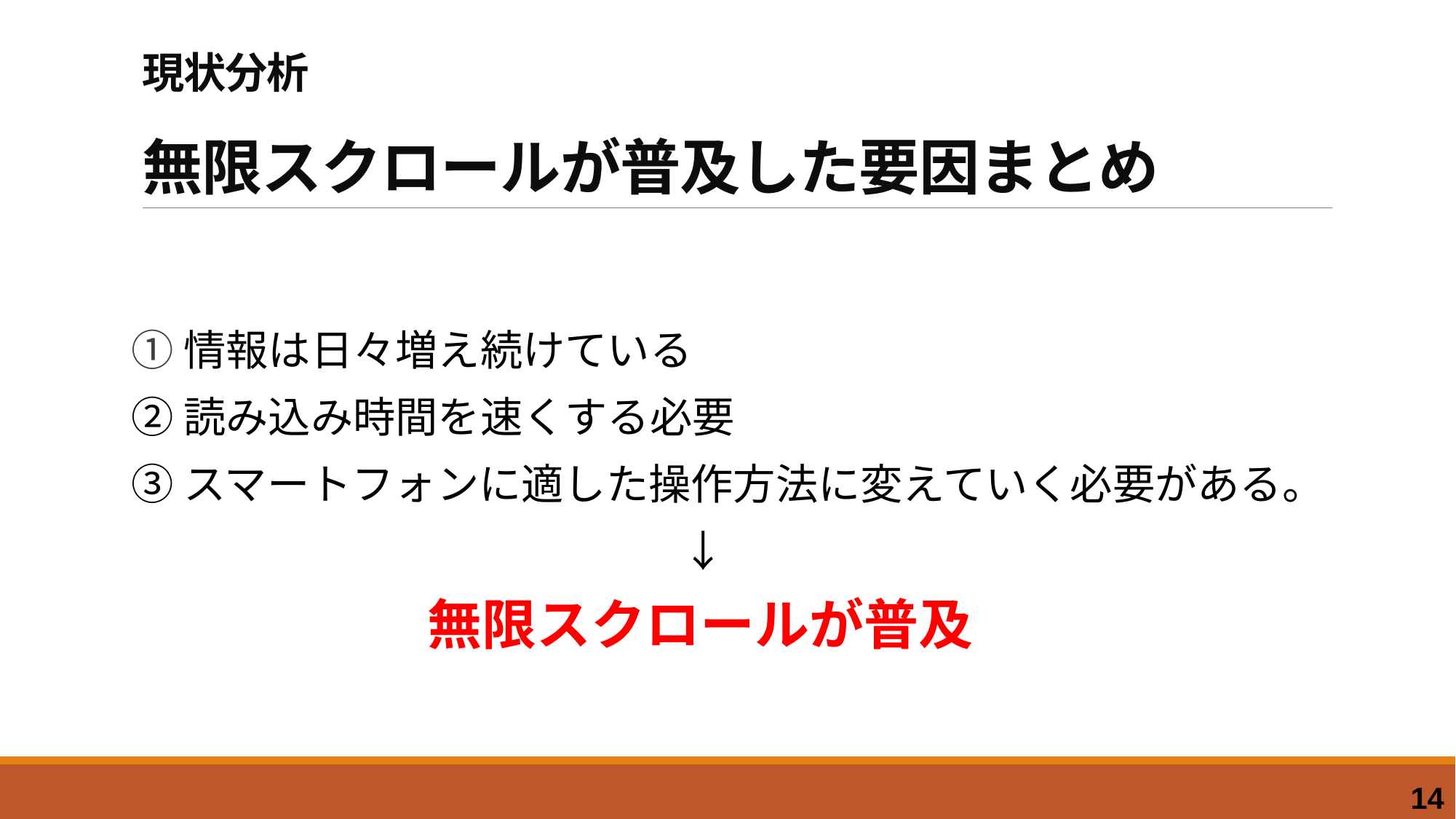

# 現状分析 無限スクロールが普及した要因まとめ

①情報は日々増え続けている
②読み込み時間を速くする必要
③スマートフォンに適した操作方法に変えていく必要がある。
　　　　　　　　　　　　　↓
　　　　　　　無限スクロールが普及

14